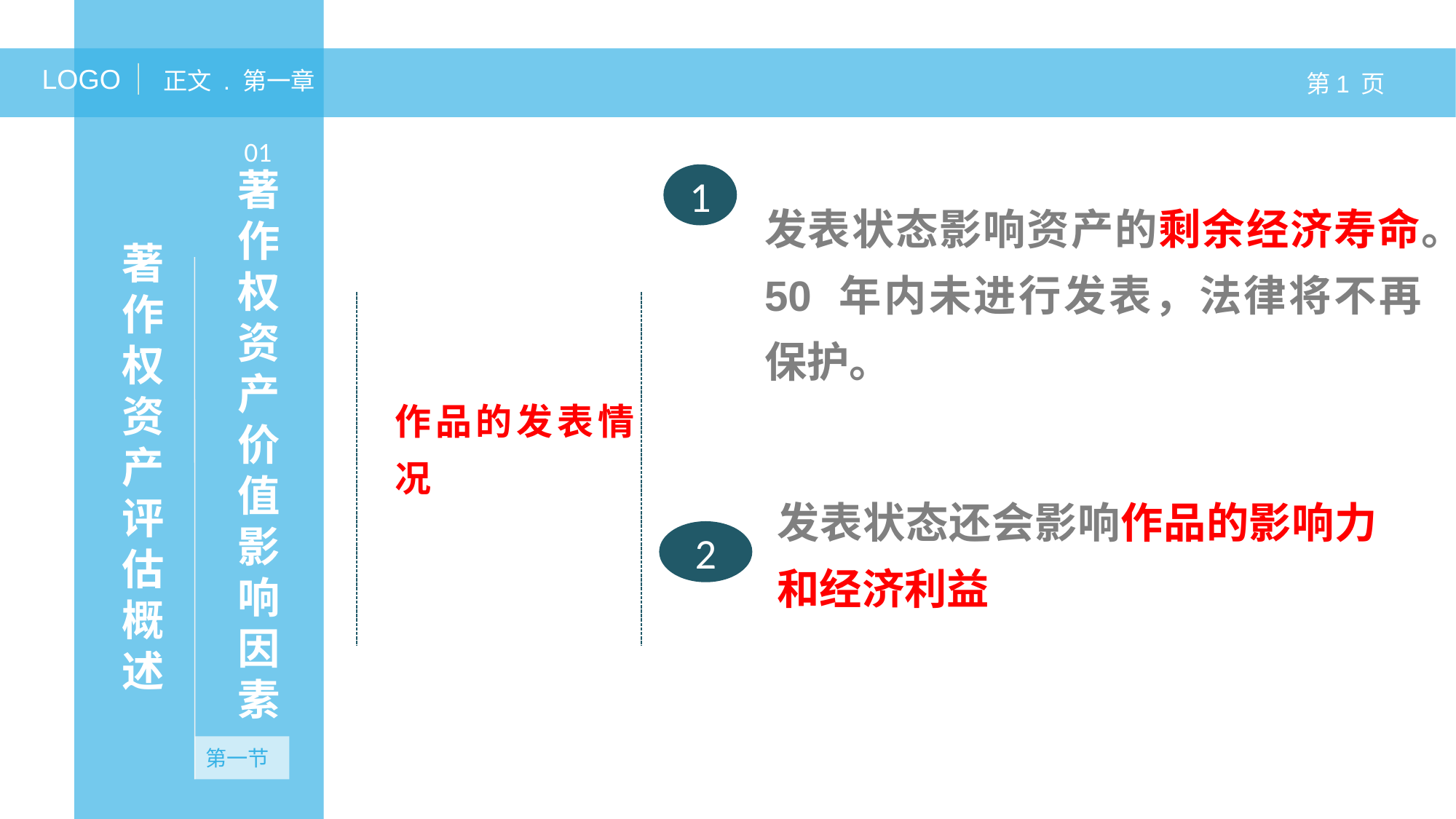

LOGO
正文 . 第一章

第1 页
01
著作权资产价值影响因素
1

发表状态影响资产的剩余经济寿命。50 年内未进行发表，法律将不再保护。
著作权资产评估概述

作品的发表情况
发表状态还会影响作品的影响力和经济利益
2
第一节